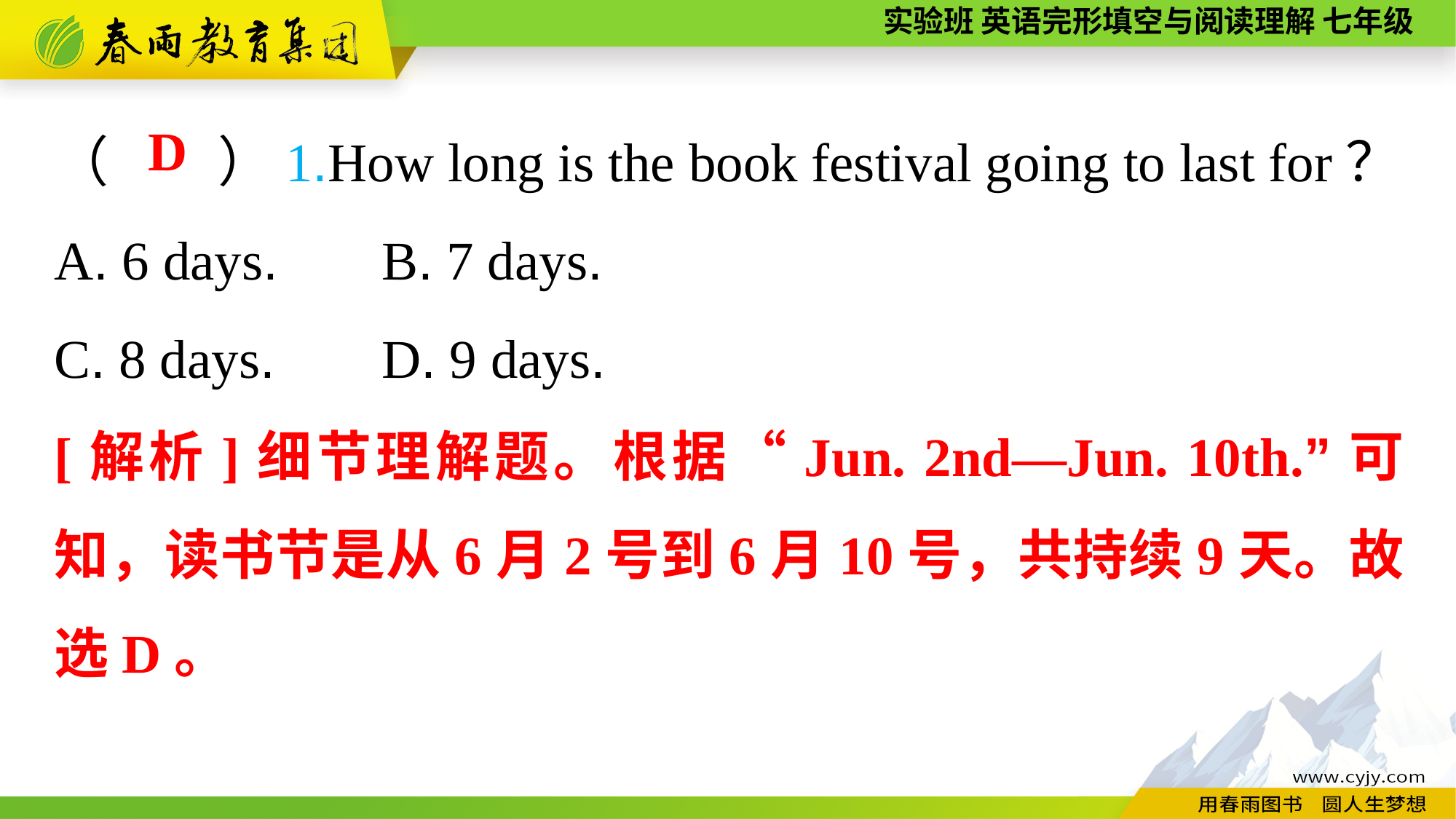

（　　）1.How long is the book festival going to last for？
A. 6 days.	B. 7 days.
C. 8 days.	D. 9 days.
D
[解析]细节理解题。根据“Jun. 2nd—Jun. 10th.”可知，读书节是从6月2号到6月10号，共持续9天。故选D。